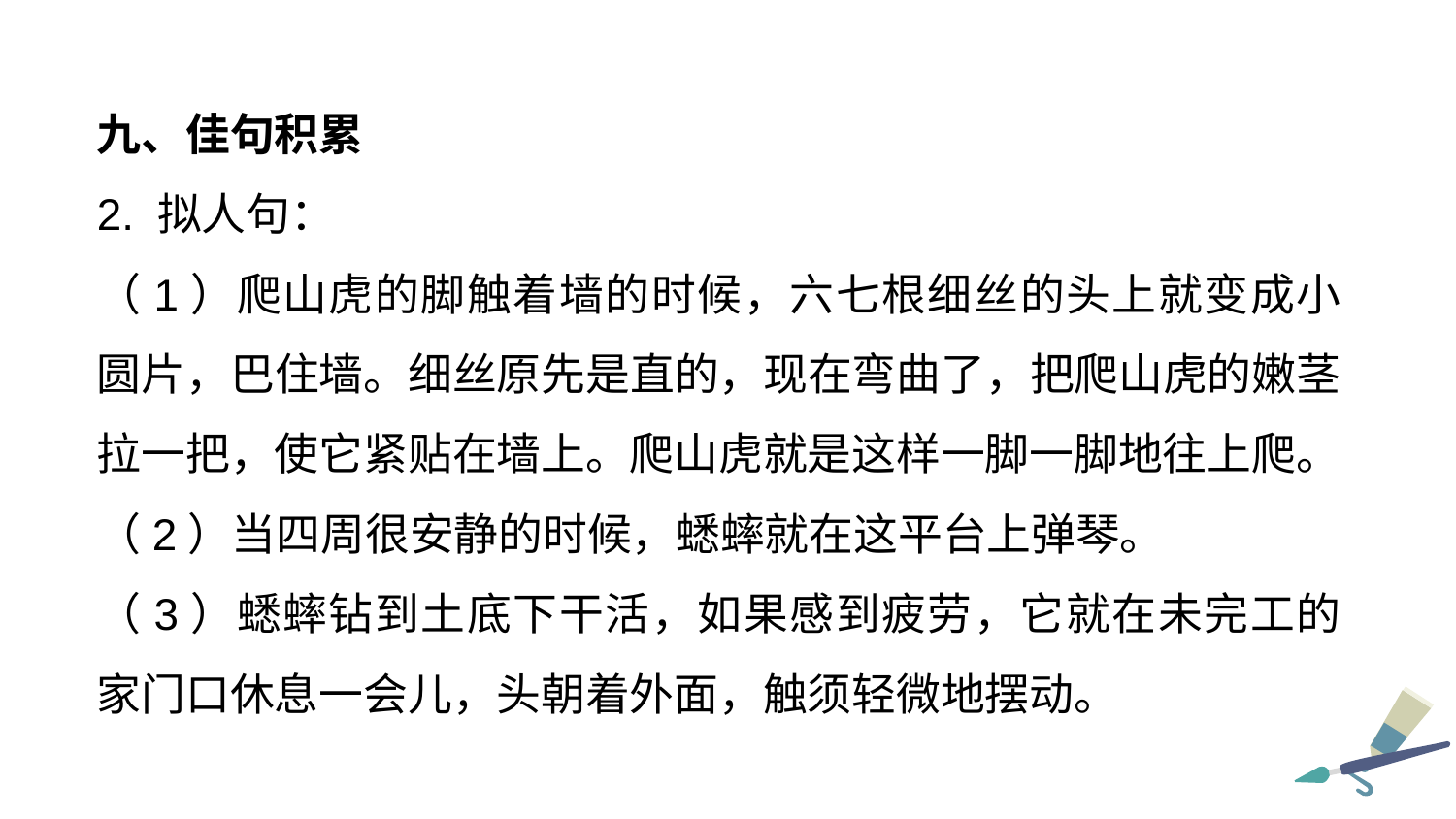

九、佳句积累
2. 拟人句：
（1）爬山虎的脚触着墙的时候，六七根细丝的头上就变成小圆片，巴住墙。细丝原先是直的，现在弯曲了，把爬山虎的嫩茎拉一把，使它紧贴在墙上。爬山虎就是这样一脚一脚地往上爬。
（2）当四周很安静的时候，蟋蟀就在这平台上弹琴。
（3）蟋蟀钻到土底下干活，如果感到疲劳，它就在未完工的家门口休息一会儿，头朝着外面，触须轻微地摆动。